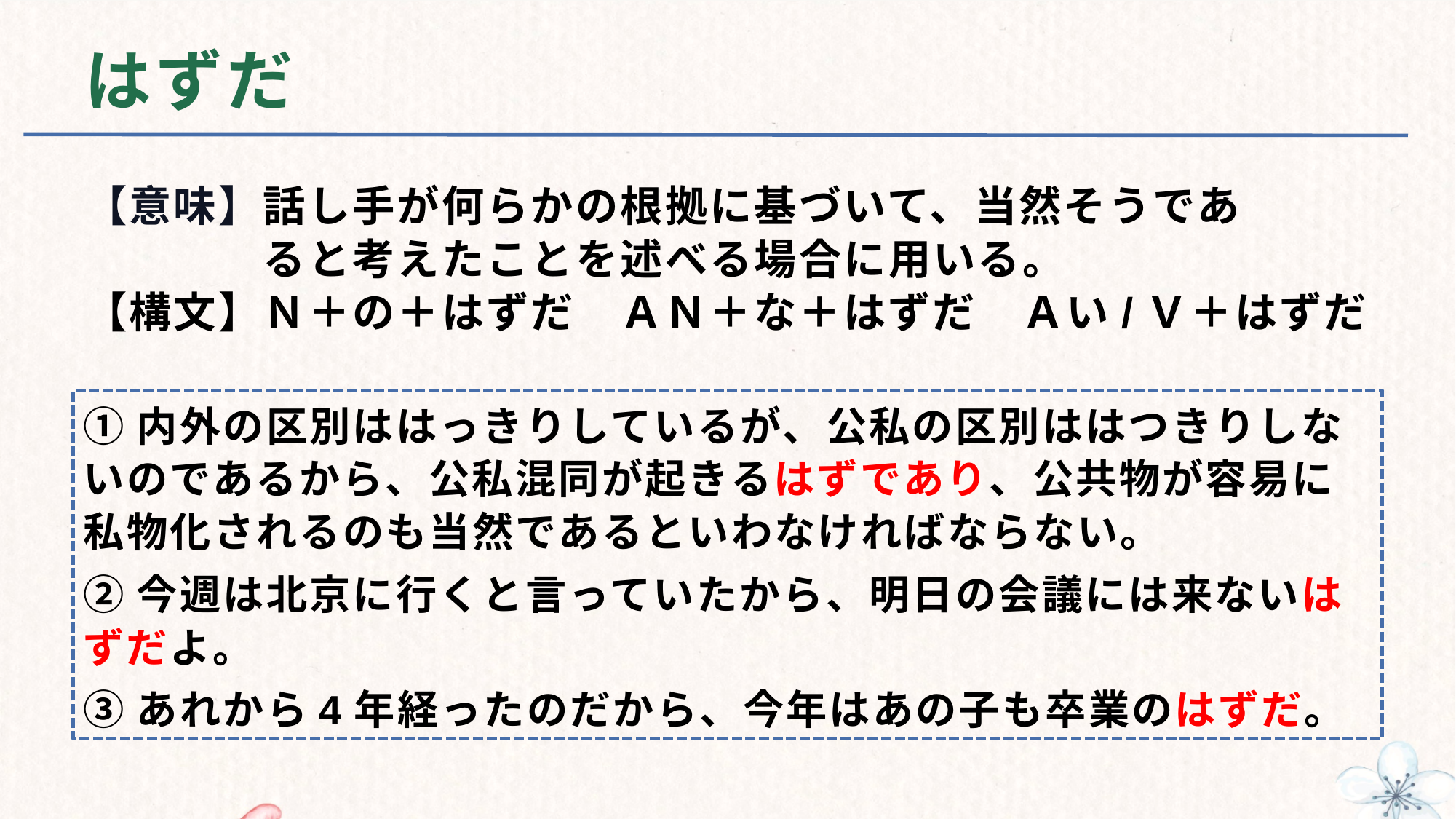

# はずだ
【意味】話し手が何らかの根拠に基づいて、当然そうであ
　　　　ると考えたことを述べる場合に用いる。
【構文】Ｎ＋の＋はずだ　ＡＮ＋な＋はずだ　Ａい/Ｖ＋はずだ
①内外の区別ははっきりしているが、公私の区別ははつきりしないのであるから、公私混同が起きるはずであり、公共物が容易に私物化されるのも当然であるといわなければならない。
②今週は北京に行くと言っていたから、明日の会議には来ないはずだよ。
③あれから4年経ったのだから、今年はあの子も卒業のはずだ。